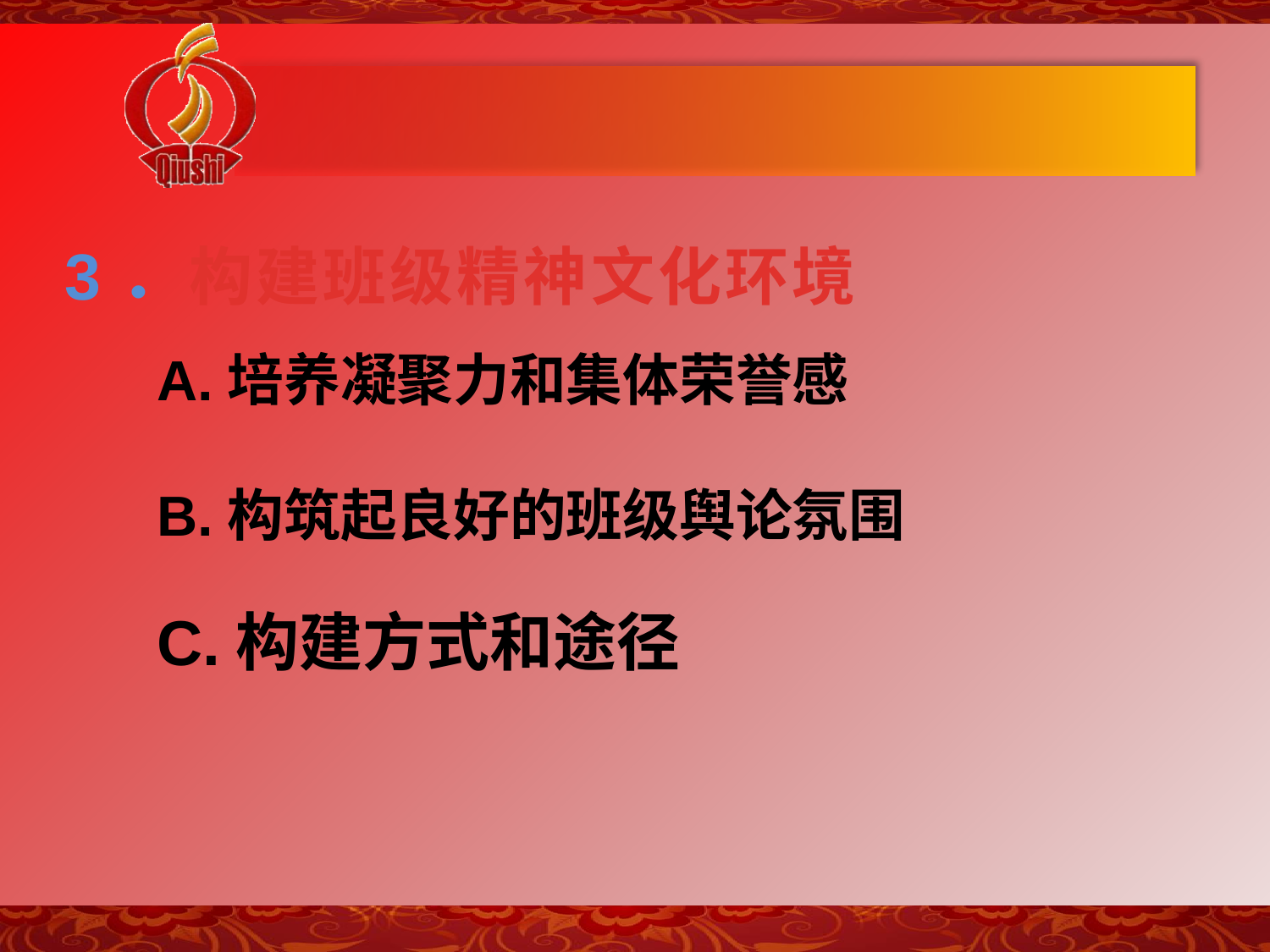

#
3．构建班级精神文化环境
A.培养凝聚力和集体荣誉感

B.构筑起良好的班级舆论氛围
C.构建方式和途径